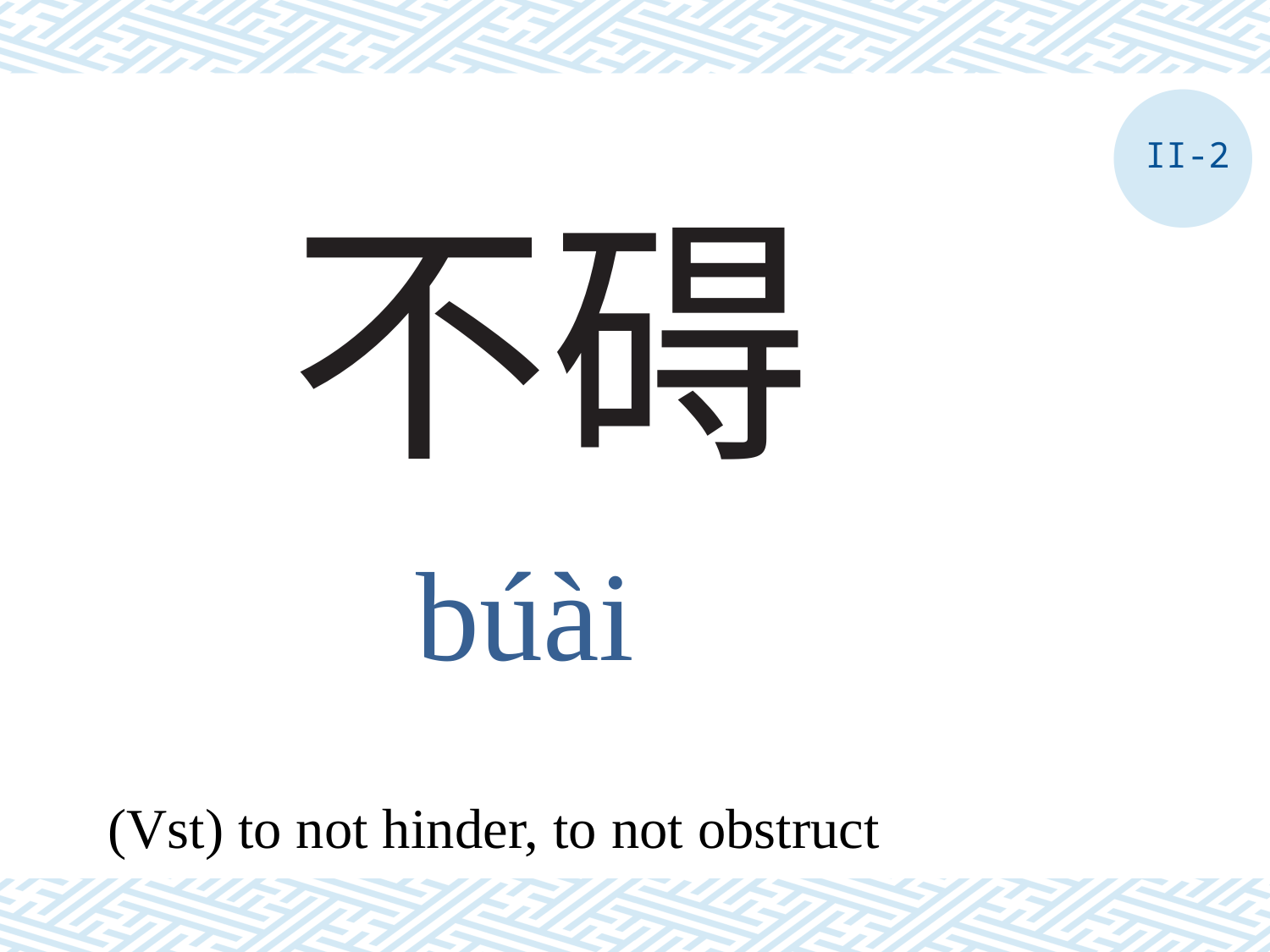

II-2

# 不碍
búài
(Vst) to not hinder, to not obstruct